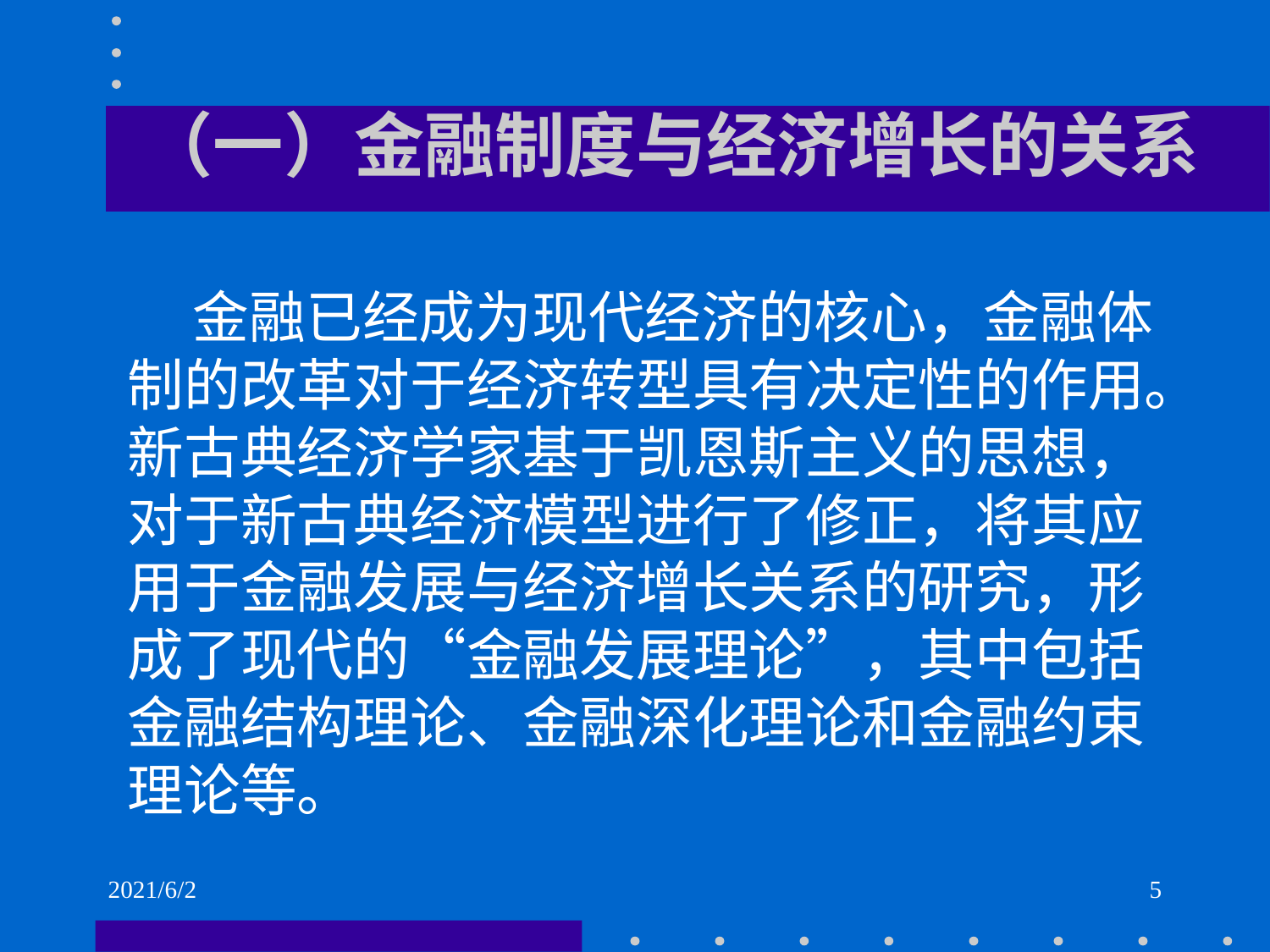

# （一）金融制度与经济增长的关系
        金融已经成为现代经济的核心，金融体制的改革对于经济转型具有决定性的作用。新古典经济学家基于凯恩斯主义的思想，对于新古典经济模型进行了修正，将其应用于金融发展与经济增长关系的研究，形成了现代的“金融发展理论”，其中包括金融结构理论、金融深化理论和金融约束理论等。

2021/6/2
5